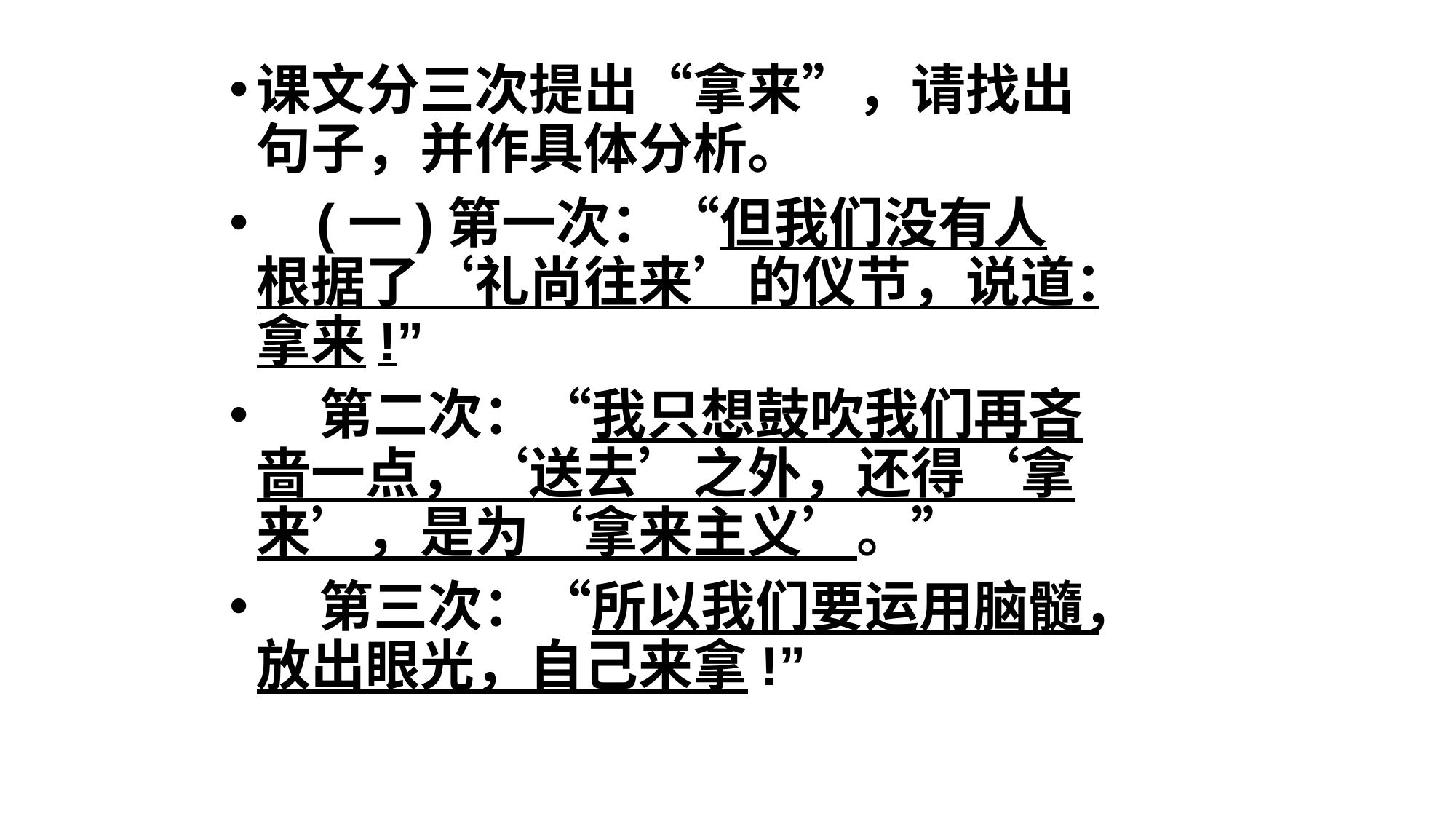

课文分三次提出“拿来”，请找出句子，并作具体分析。
    (一)第一次：“但我们没有人根据了‘礼尚往来’的仪节，说道：拿来!”
    第二次：“我只想鼓吹我们再吝啬一点，‘送去’之外，还得‘拿来’，是为‘拿来主义’。”
    第三次：“所以我们要运用脑髓，放出眼光，自己来拿!”